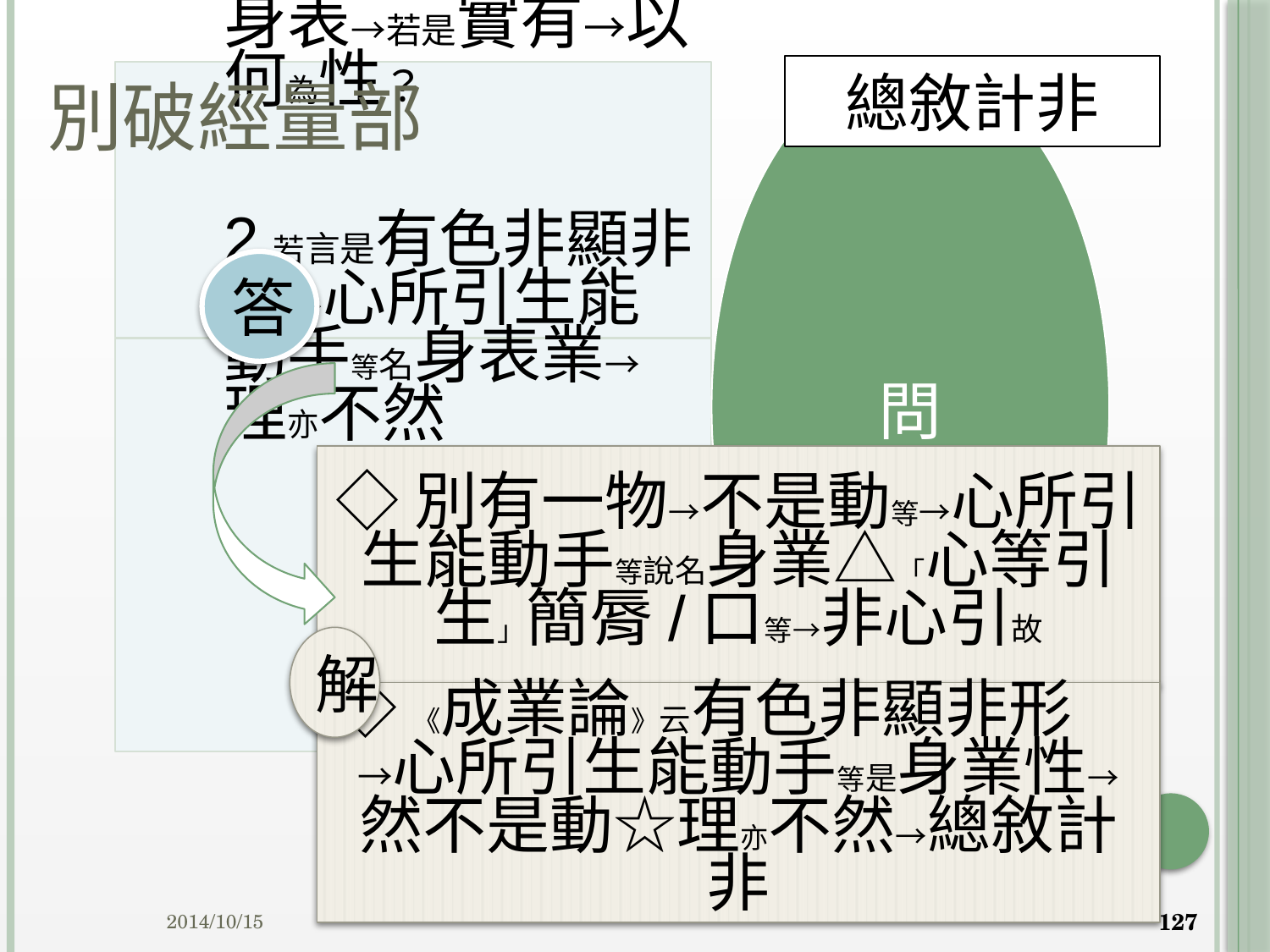

# 別破經量部
總敘計非
問
身表→若是實有→以何為性？
答

◇別有一物→不是動等→心所引生能動手等說名身業△「心等引生」簡脣/口等→非心引故
解
◇《成業論》云有色非顯非形      →心所引生能動手等是身業性→然不是動☆理亦不然→總敘計非
2014/10/15
127